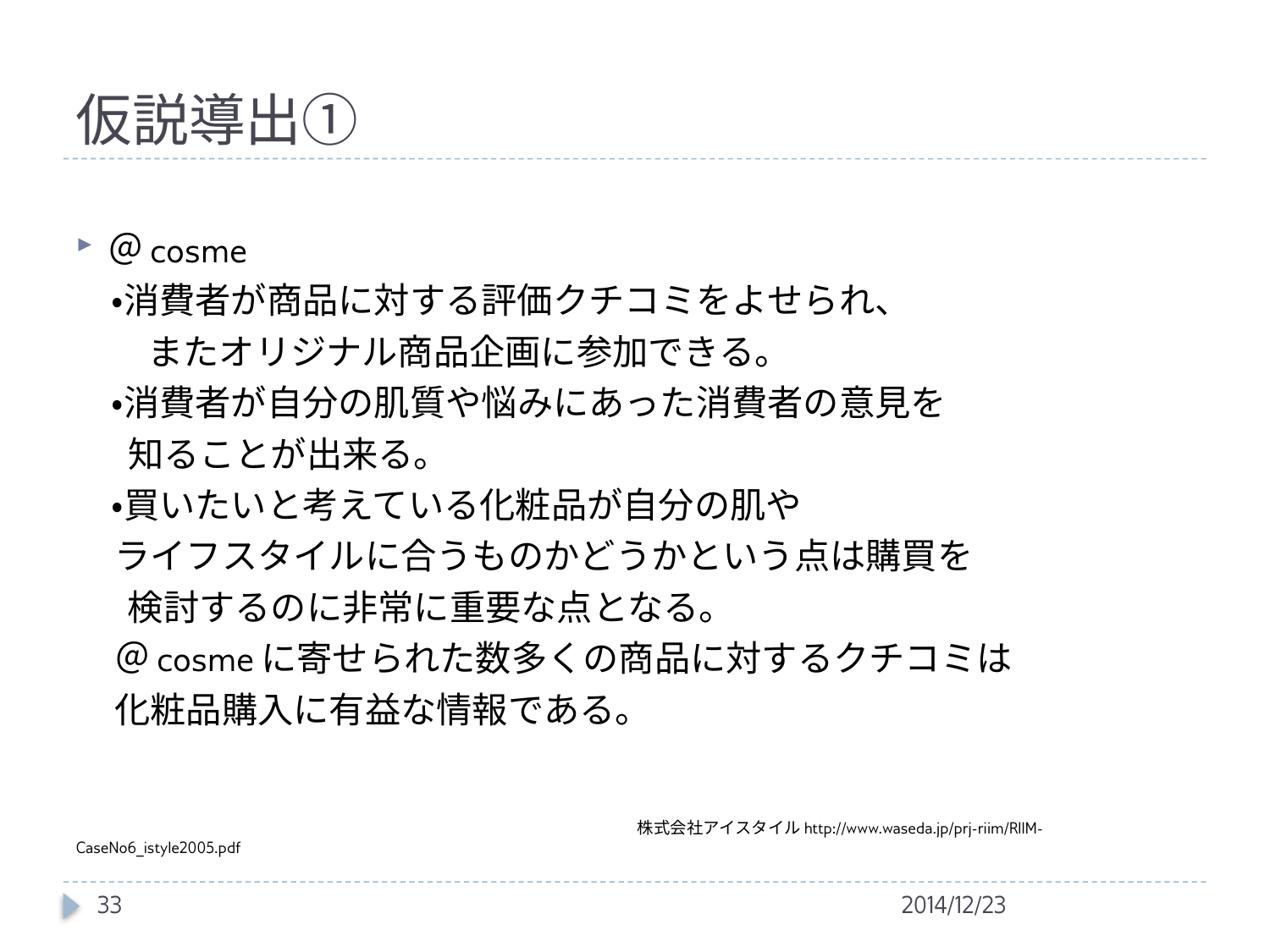

# 仮説導出①

＠cosme
　・消費者が商品に対する評価クチコミをよせられ、
　　またオリジナル商品企画に参加できる。
　・消費者が自分の肌質や悩みにあった消費者の意見を
　  知ることが出来る。
　・買いたいと考えている化粧品が自分の肌や
    ライフスタイルに合うものかどうかという点は購買を
　  検討するのに非常に重要な点となる。
    ＠cosmeに寄せられた数多くの商品に対するクチコミは
    化粧品購入に有益な情報である。

　　　　　　　　　　　　　　　　　　　　　　　　　　　　　　　　　　株式会社アイスタイルhttp://www.waseda.jp/prj-riim/RIIM-CaseNo6_istyle2005.pdf

33
2014/12/23